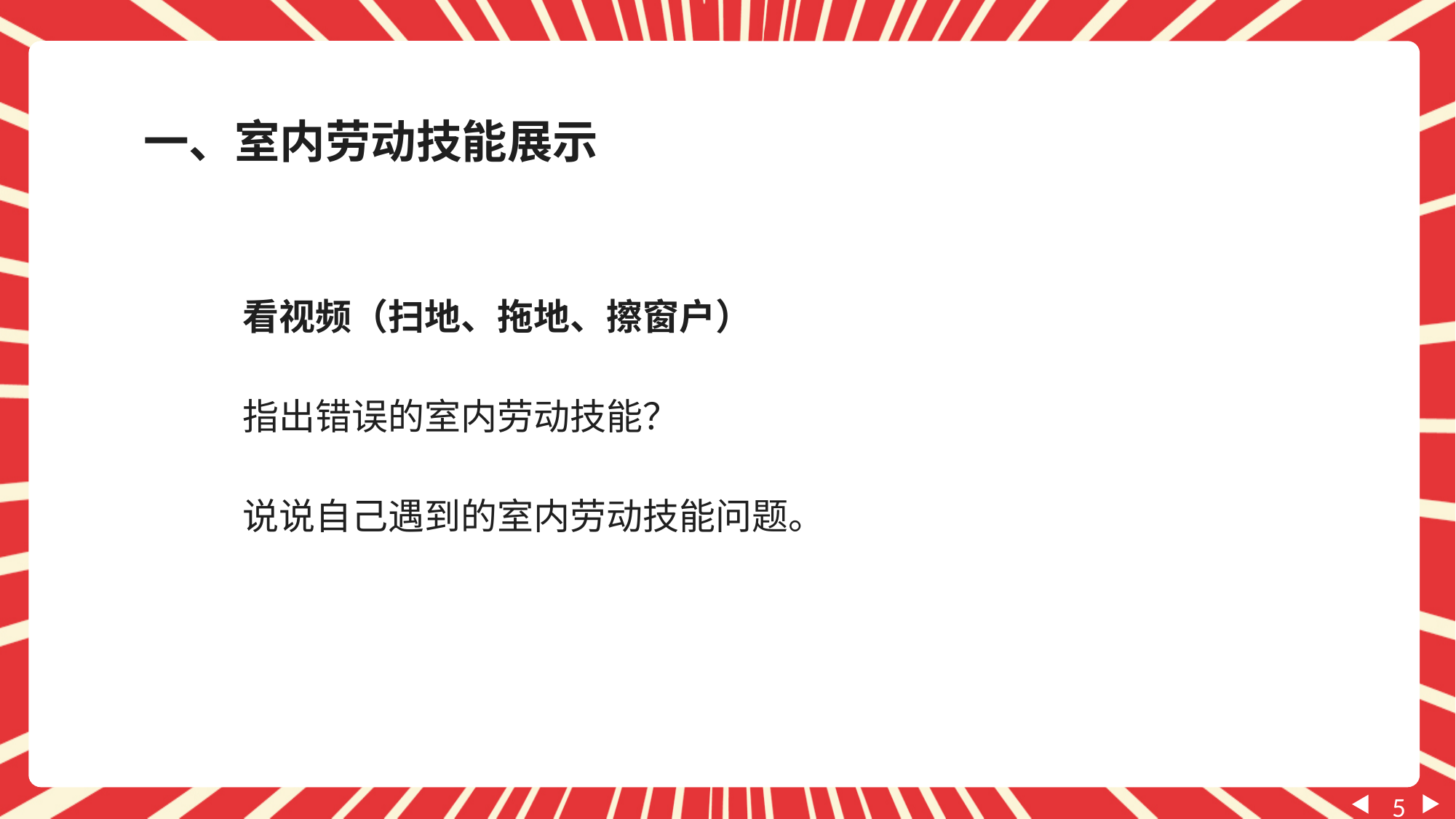

一、室内劳动技能展示

看视频（扫地、拖地、擦窗户）
指出错误的室内劳动技能？
说说自己遇到的室内劳动技能问题。